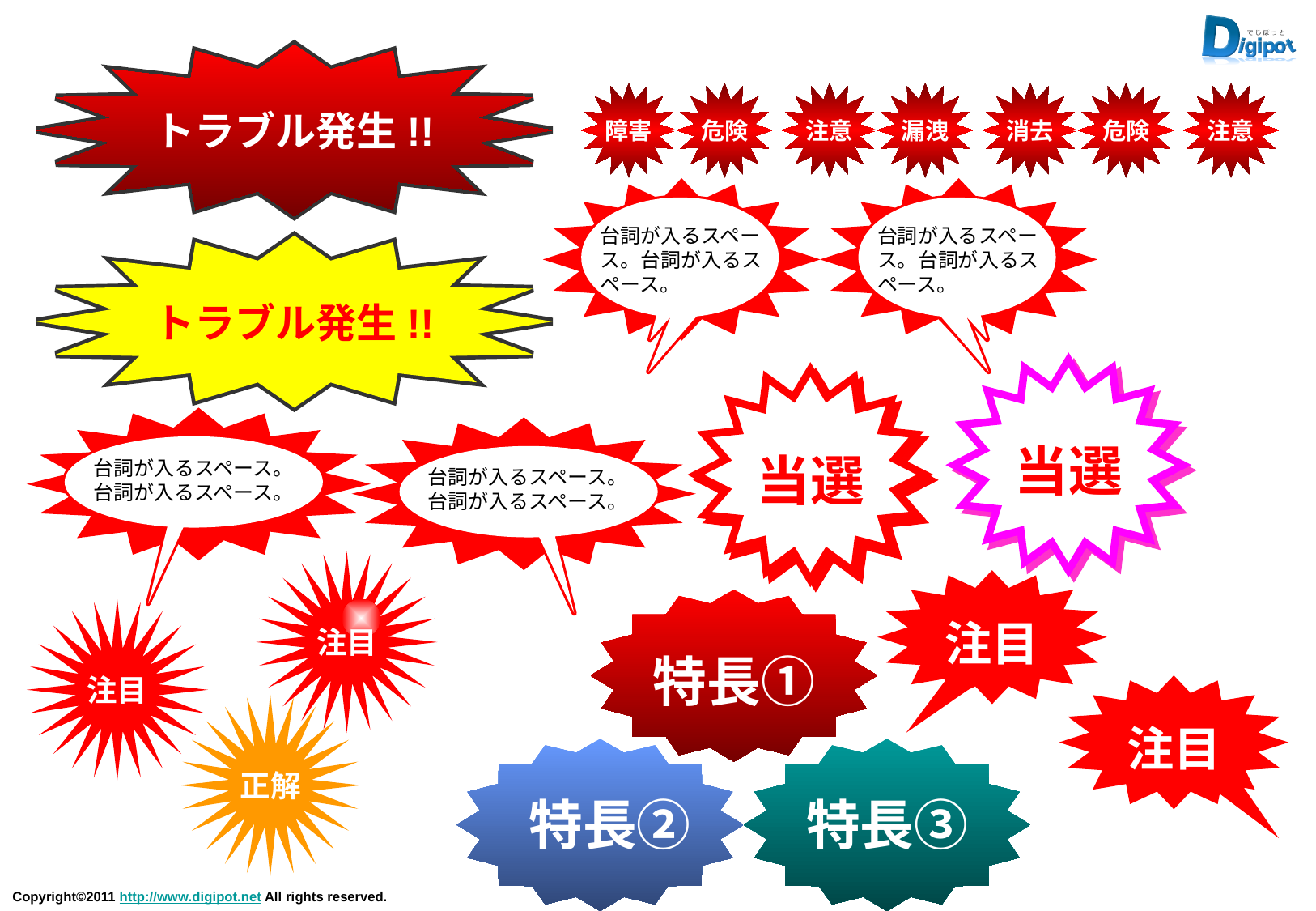

トラブル発生!!

障害

危険

注意

漏洩

消去

危険

注意

台詞が入るスペース。台詞が入るスペース。
台詞が入るスペース。台詞が入るスペース。

トラブル発生!!

当選
台詞が入るスペース。台詞が入るスペース。
当選
台詞が入るスペース。台詞が入るスペース。

注目
注目
特長①
注目

注目

正解
特長②
特長③